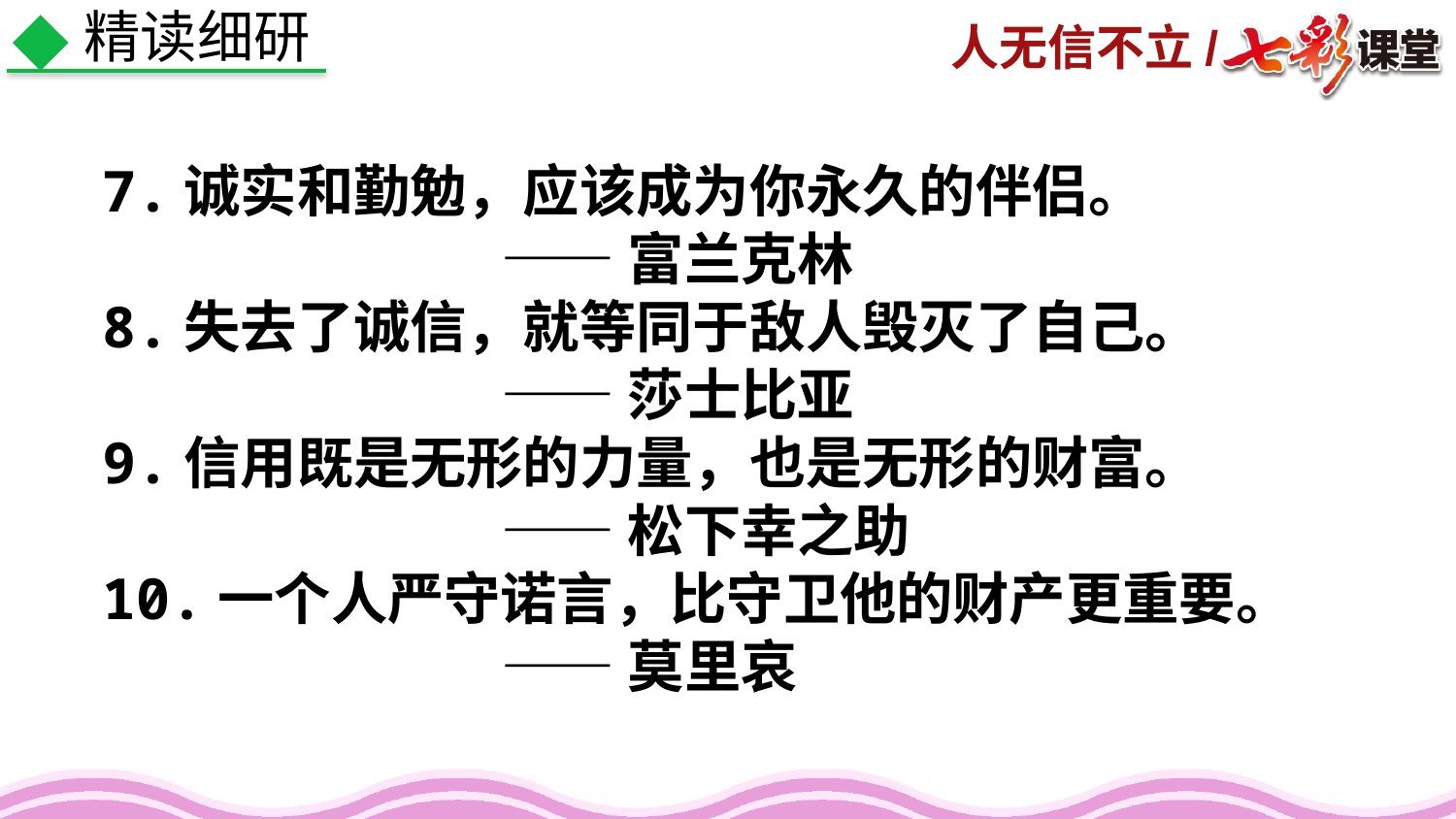

精读细研

7.诚实和勤勉，应该成为你永久的伴侣。
                               ——富兰克林
8.失去了诚信，就等同于敌人毁灭了自己。
                               ——莎士比亚
9.信用既是无形的力量，也是无形的财富。
                               ——松下幸之助
10.一个人严守诺言，比守卫他的财产更重要。
                               ——莫里哀